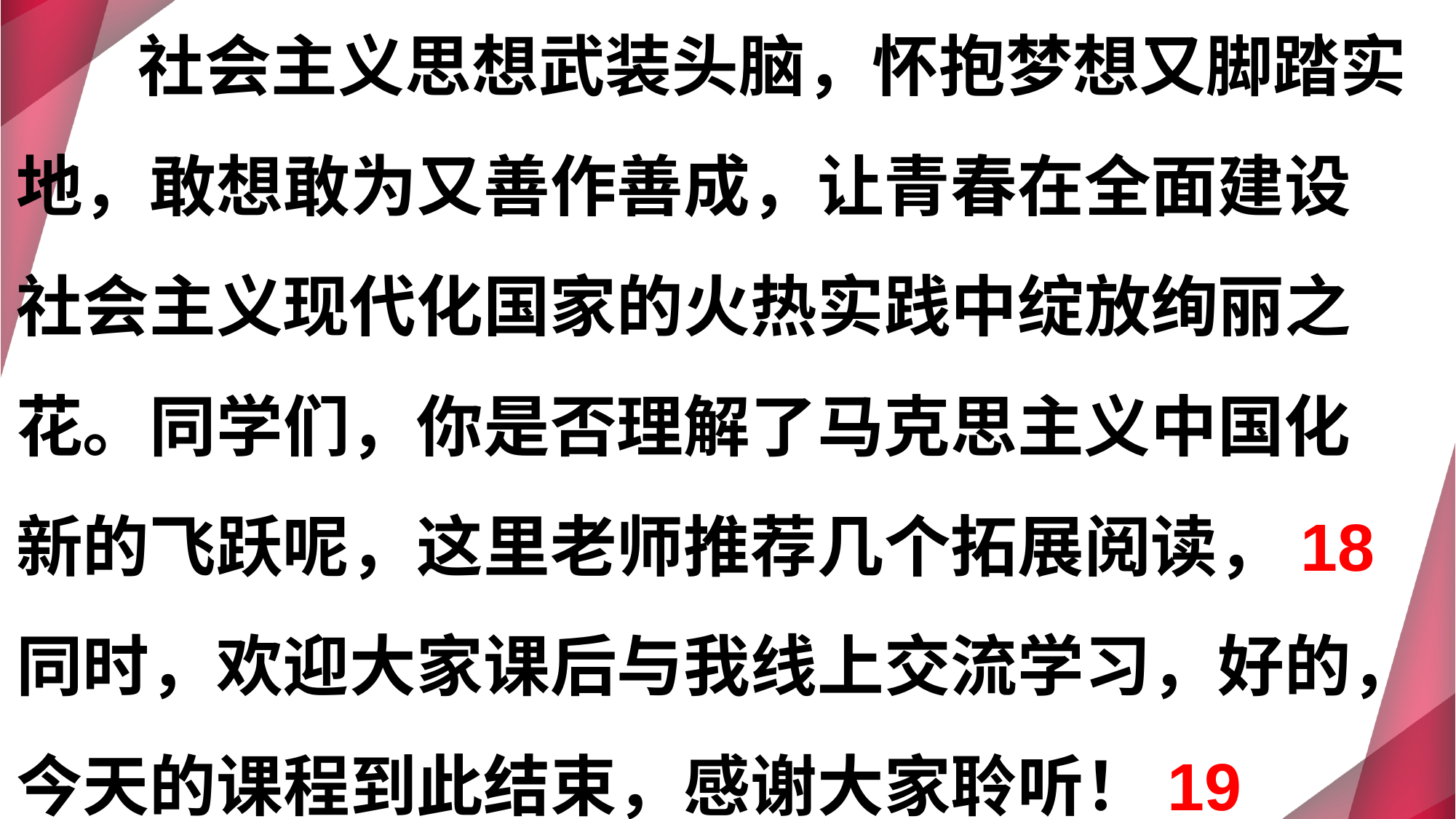

社会主义思想武装头脑，怀抱梦想又脚踏实地，敢想敢为又善作善成，让青春在全面建设社会主义现代化国家的火热实践中绽放绚丽之花。同学们，你是否理解了马克思主义中国化新的飞跃呢，这里老师推荐几个拓展阅读，18同时，欢迎大家课后与我线上交流学习，好的，今天的课程到此结束，感谢大家聆听！19